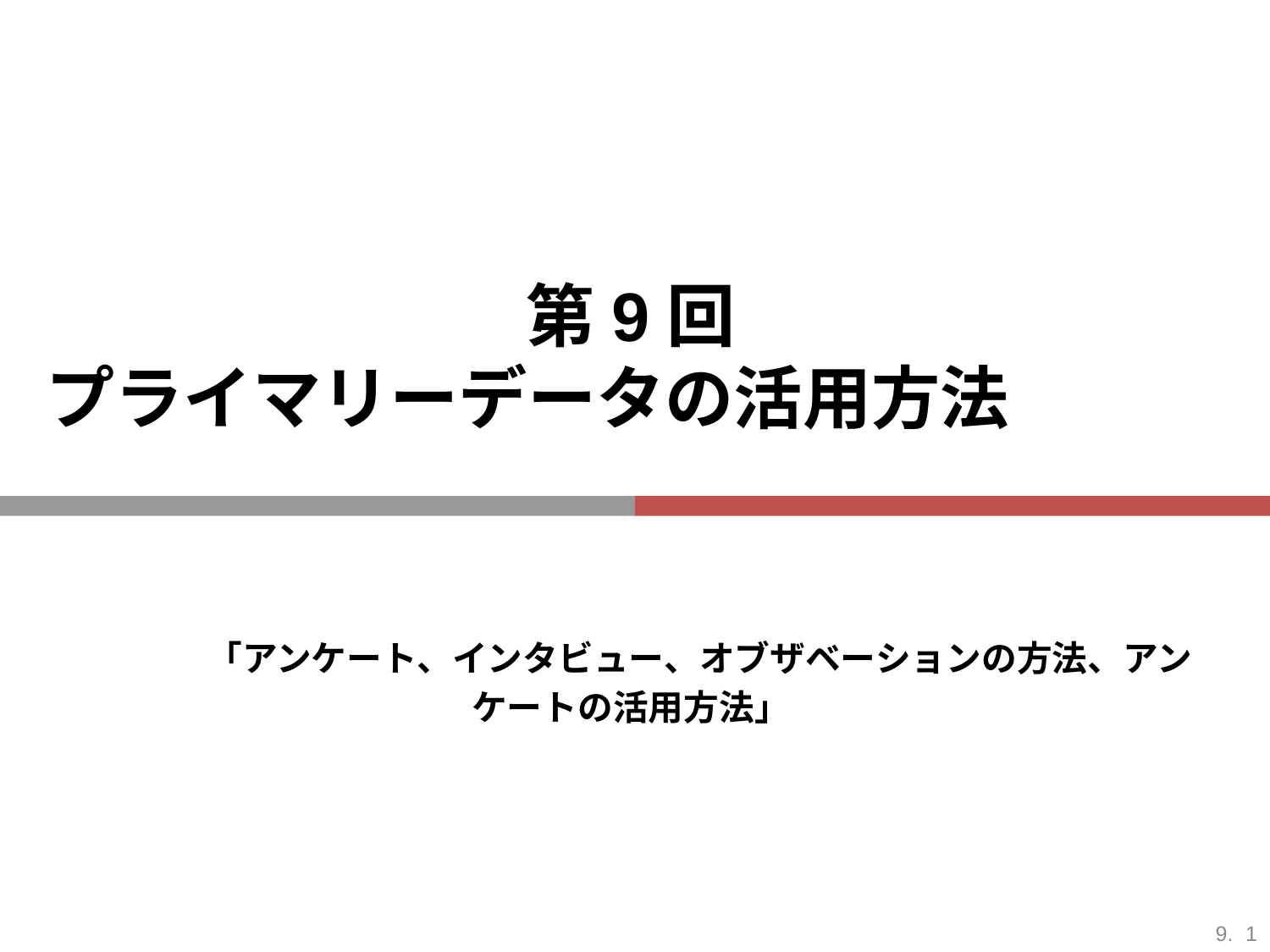

第9回
プライマリーデータの活用方法　　　　　　　　　　　　　　　　　　　　　　　　　　　　　　　　　　　　　　　「アンケート、インタビュー、オブザベーションの方法、アンケートの活用方法」
1